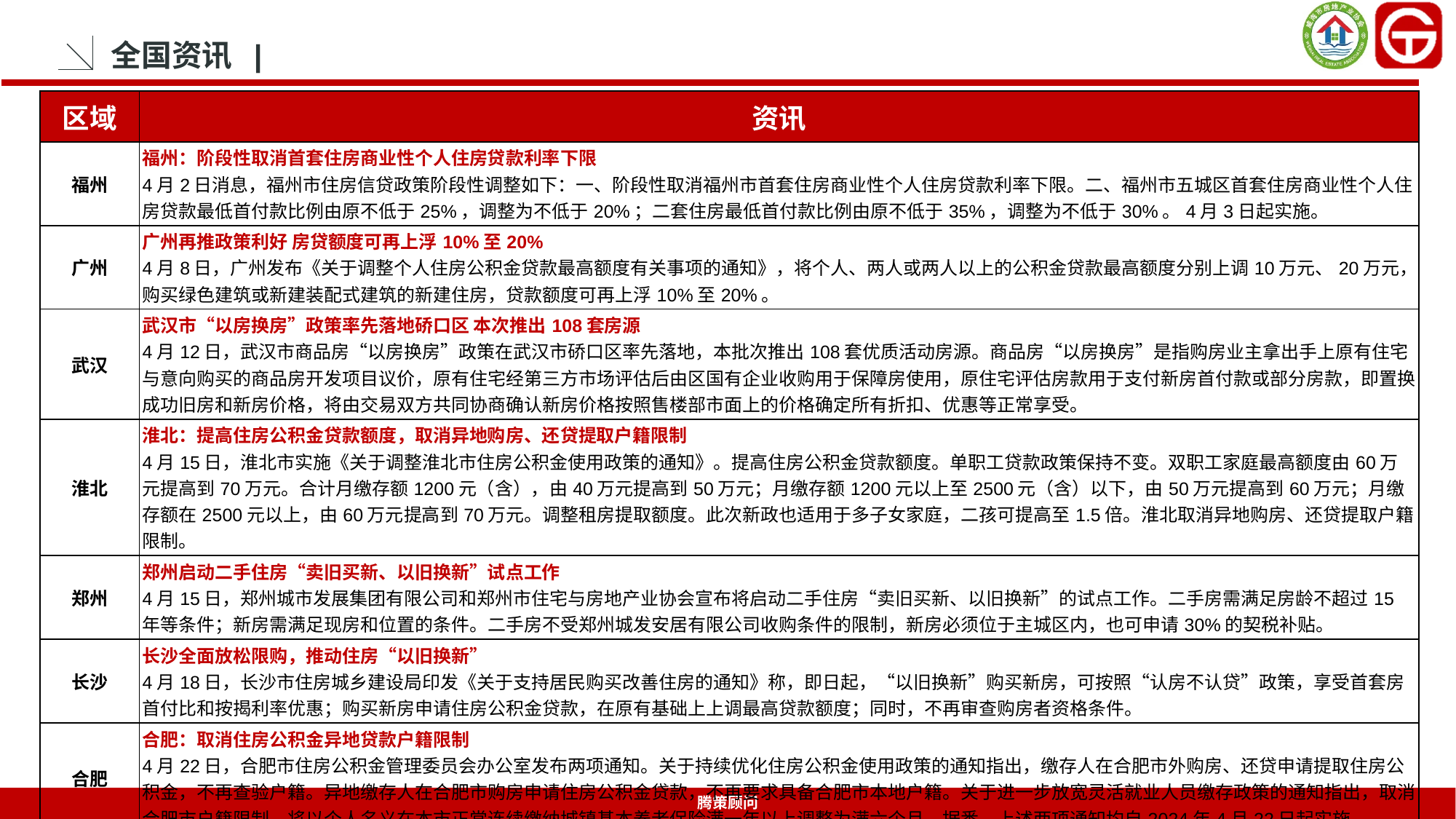

全国资讯  |
| 区域 | 资讯 |
| --- | --- |
| 福州 | 福州：阶段性取消首套住房商业性个人住房贷款利率下限 4月2日消息，福州市住房信贷政策阶段性调整如下：一、阶段性取消福州市首套住房商业性个人住房贷款利率下限。二、福州市五城区首套住房商业性个人住房贷款最低首付款比例由原不低于25%，调整为不低于20%；二套住房最低首付款比例由原不低于35%，调整为不低于30%。4月3日起实施。 |
| 广州 | 广州再推政策利好 房贷额度可再上浮10%至20% 4月8日，广州发布《关于调整个人住房公积金贷款最高额度有关事项的通知》，将个人、两人或两人以上的公积金贷款最高额度分别上调10万元、20万元，购买绿色建筑或新建装配式建筑的新建住房，贷款额度可再上浮10%至20%。 |
| 武汉 | 武汉市“以房换房”政策率先落地硚口区 本次推出108套房源 4月12日，武汉市商品房“以房换房”政策在武汉市硚口区率先落地，本批次推出108套优质活动房源。商品房“以房换房”是指购房业主拿出手上原有住宅与意向购买的商品房开发项目议价，原有住宅经第三方市场评估后由区国有企业收购用于保障房使用，原住宅评估房款用于支付新房首付款或部分房款，即置换成功旧房和新房价格，将由交易双方共同协商确认新房价格按照售楼部市面上的价格确定所有折扣、优惠等正常享受。 |
| 淮北 | 淮北：提高住房公积金贷款额度，取消异地购房、还贷提取户籍限制 4月15日，淮北市实施《关于调整淮北市住房公积金使用政策的通知》。提高住房公积金贷款额度。单职工贷款政策保持不变。双职工家庭最高额度由60万元提高到70万元。合计月缴存额1200元（含），由40万元提高到50万元；月缴存额1200元以上至2500元（含）以下，由50万元提高到60万元；月缴存额在2500元以上，由60万元提高到70万元。调整租房提取额度。此次新政也适用于多子女家庭，二孩可提高至1.5倍。淮北取消异地购房、还贷提取户籍限制。 |
| 郑州 | 郑州启动二手住房“卖旧买新、以旧换新”试点工作 4月15日，郑州城市发展集团有限公司和郑州市住宅与房地产业协会宣布将启动二手住房“卖旧买新、以旧换新”的试点工作。二手房需满足房龄不超过15年等条件；新房需满足现房和位置的条件。二手房不受郑州城发安居有限公司收购条件的限制，新房必须位于主城区内，也可申请30%的契税补贴。 |
| 长沙 | 长沙全面放松限购，推动住房“以旧换新” 4月18日，长沙市住房城乡建设局印发《关于支持居民购买改善住房的通知》称，即日起，“以旧换新”购买新房，可按照“认房不认贷”政策，享受首套房首付比和按揭利率优惠；购买新房申请住房公积金贷款，在原有基础上上调最高贷款额度；同时，不再审查购房者资格条件。 |
| 合肥 | 合肥：取消住房公积金异地贷款户籍限制 4月22日，合肥市住房公积金管理委员会办公室发布两项通知。关于持续优化住房公积金使用政策的通知指出，缴存人在合肥市外购房、还贷申请提取住房公积金，不再查验户籍。异地缴存人在合肥市购房申请住房公积金贷款，不再要求具备合肥市本地户籍。关于进一步放宽灵活就业人员缴存政策的通知指出，取消合肥市户籍限制，将以个人名义在本市正常连续缴纳城镇基本养老保险满一年以上调整为满六个月。据悉，上述两项通知均自2024年4月22日起实施。 |
| 北京 | 北京放宽限购！可在五环外再买一套商品住房 4月30日，北京市住房和城乡建设委员会发布《关于优化调整本市住房限购政策的通知》。在执行现有住房限购政策的基础上，允许相应的居民家庭（含夫妻双方及未成年子女，下同）或成年单身人士，在五环外新购买1套商品住房（包括新建商品住房和二手住房）。 |